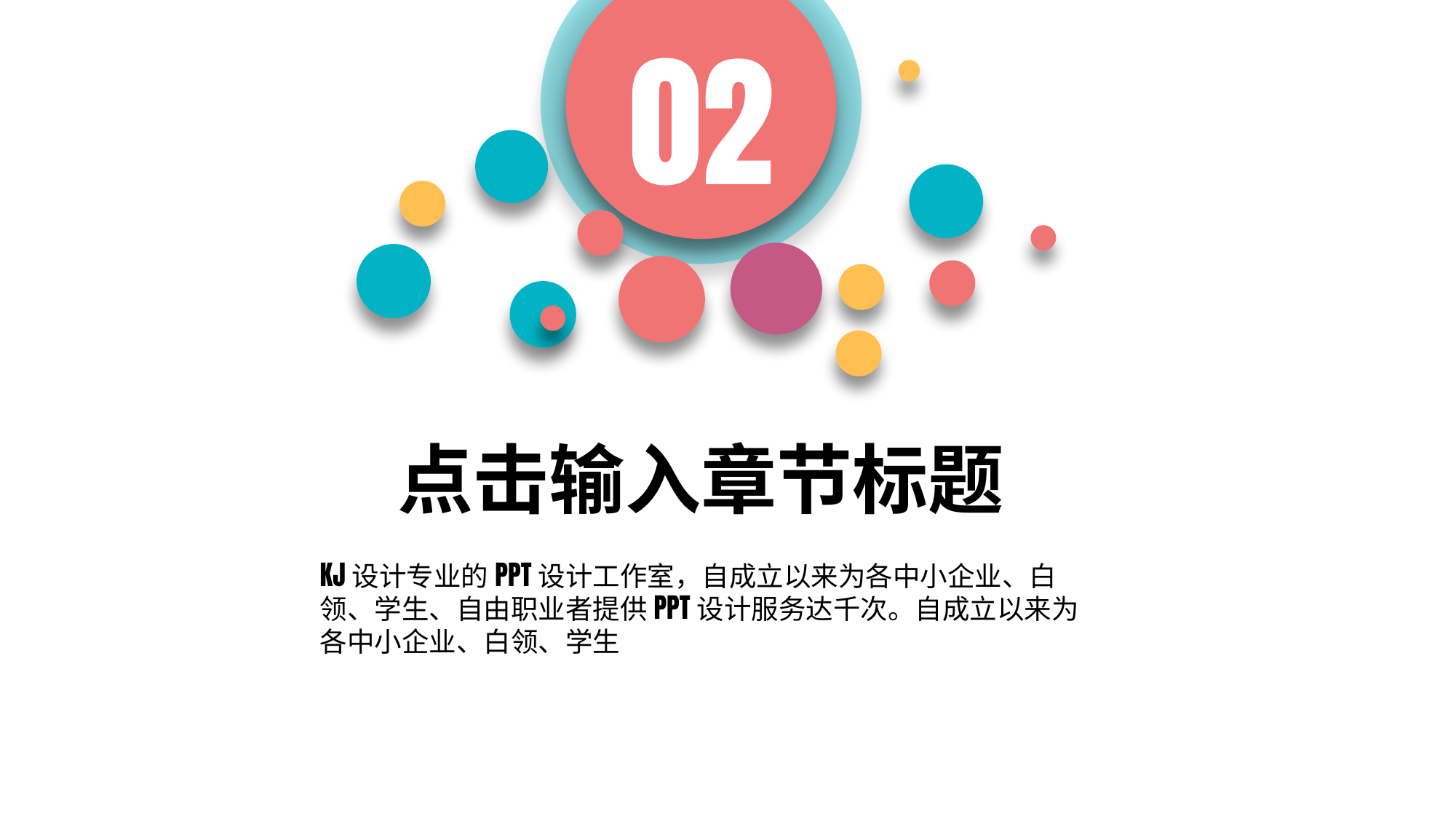

02
点击输入章节标题
KJ设计专业的PPT设计工作室，自成立以来为各中小企业、白领、学生、自由职业者提供PPT设计服务达千次。自成立以来为各中小企业、白领、学生